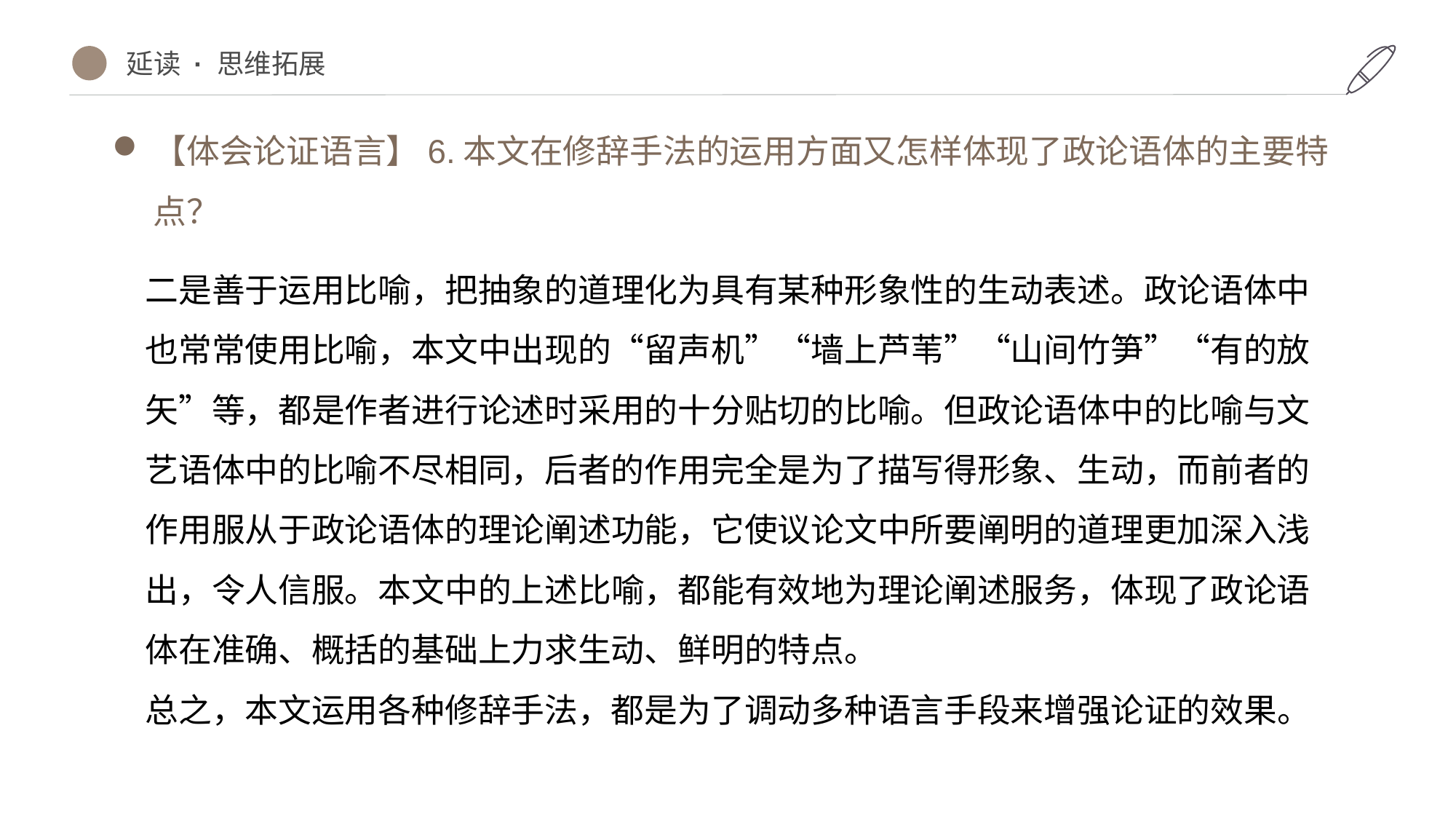

延读 · 思维拓展

【体会论证语言】6.本文在修辞手法的运用方面又怎样体现了政论语体的主要特点？
二是善于运用比喻，把抽象的道理化为具有某种形象性的生动表述。政论语体中也常常使用比喻，本文中出现的“留声机”“墙上芦苇”“山间竹笋”“有的放矢”等，都是作者进行论述时采用的十分贴切的比喻。但政论语体中的比喻与文艺语体中的比喻不尽相同，后者的作用完全是为了描写得形象、生动，而前者的作用服从于政论语体的理论阐述功能，它使议论文中所要阐明的道理更加深入浅出，令人信服。本文中的上述比喻，都能有效地为理论阐述服务，体现了政论语体在准确、概括的基础上力求生动、鲜明的特点。
总之，本文运用各种修辞手法，都是为了调动多种语言手段来增强论证的效果。